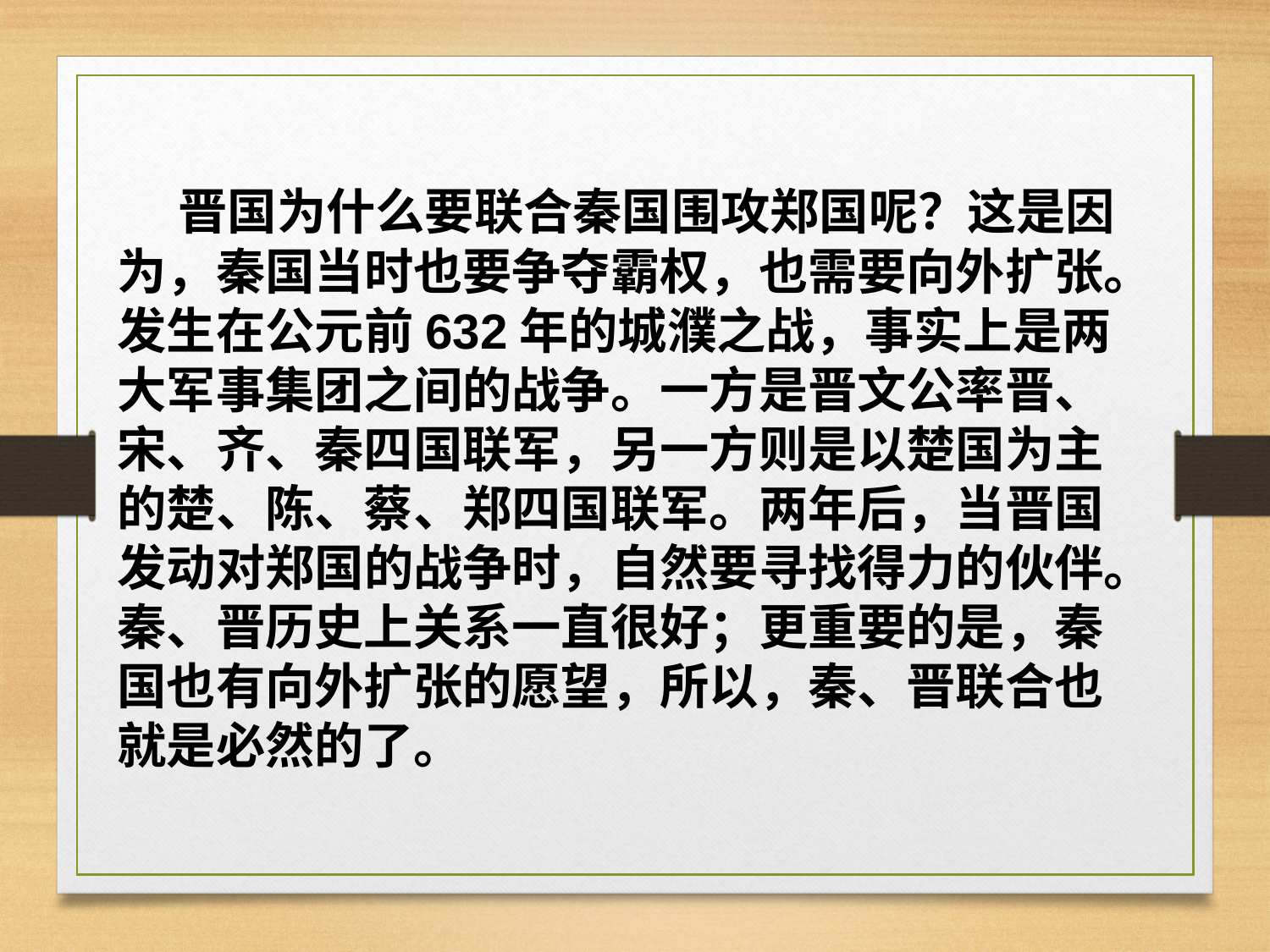

晋国为什么要联合秦国围攻郑国呢？这是因为，秦国当时也要争夺霸权，也需要向外扩张。发生在公元前632年的城濮之战，事实上是两大军事集团之间的战争。一方是晋文公率晋、宋、齐、秦四国联军，另一方则是以楚国为主的楚、陈、蔡、郑四国联军。两年后，当晋国发动对郑国的战争时，自然要寻找得力的伙伴。秦、晋历史上关系一直很好；更重要的是，秦国也有向外扩张的愿望，所以，秦、晋联合也就是必然的了。